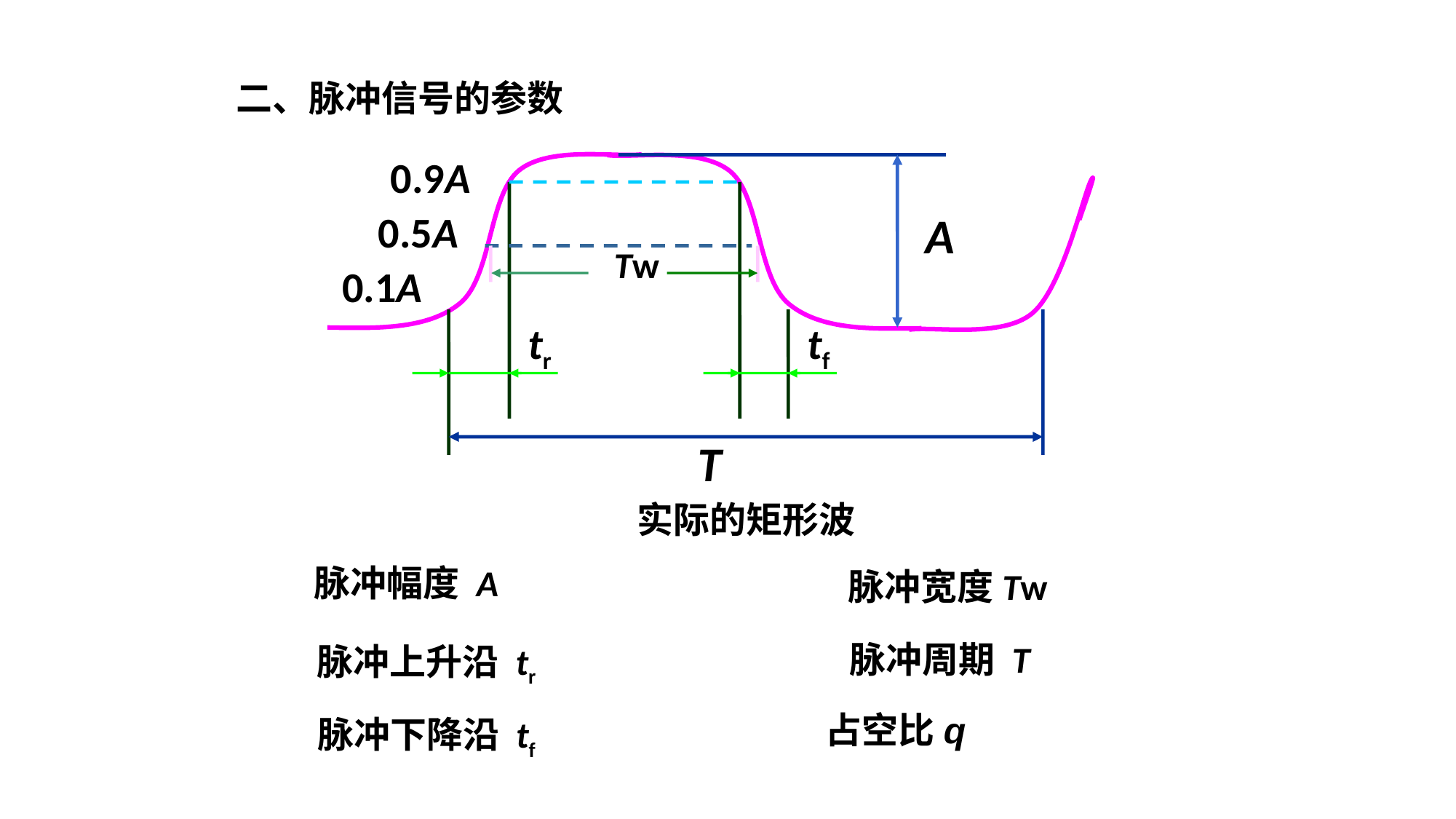

二、脉冲信号的参数

0.9A

A
0.5A

Tw

0.1A

tr
tf
T
实际的矩形波
脉冲幅度 A
脉冲宽度Tw
脉冲周期 T
脉冲上升沿 tr
占空比q
脉冲下降沿 tf